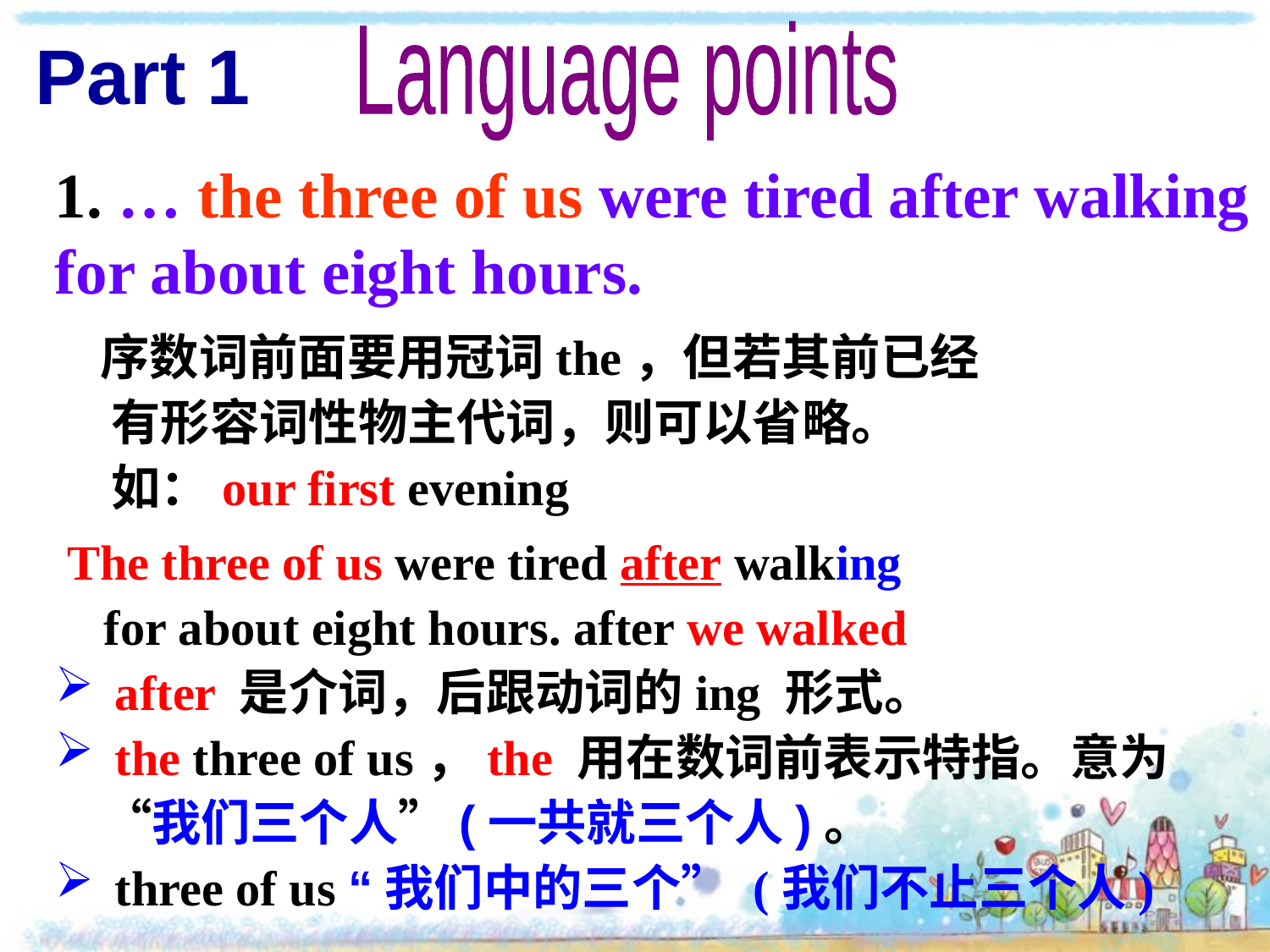

Part 1
Language points
1. … the three of us were tired after walking for about eight hours.
   序数词前面要用冠词the，但若其前已经
    有形容词性物主代词，则可以省略。
    如：our first evening
 The three of us were tired after walking
    for about eight hours. after we walked
 after 是介词，后跟动词的ing 形式。
 the three of us，the 用在数词前表示特指。意为“我们三个人”(一共就三个人)。
 three of us “我们中的三个” (我们不止三个人)